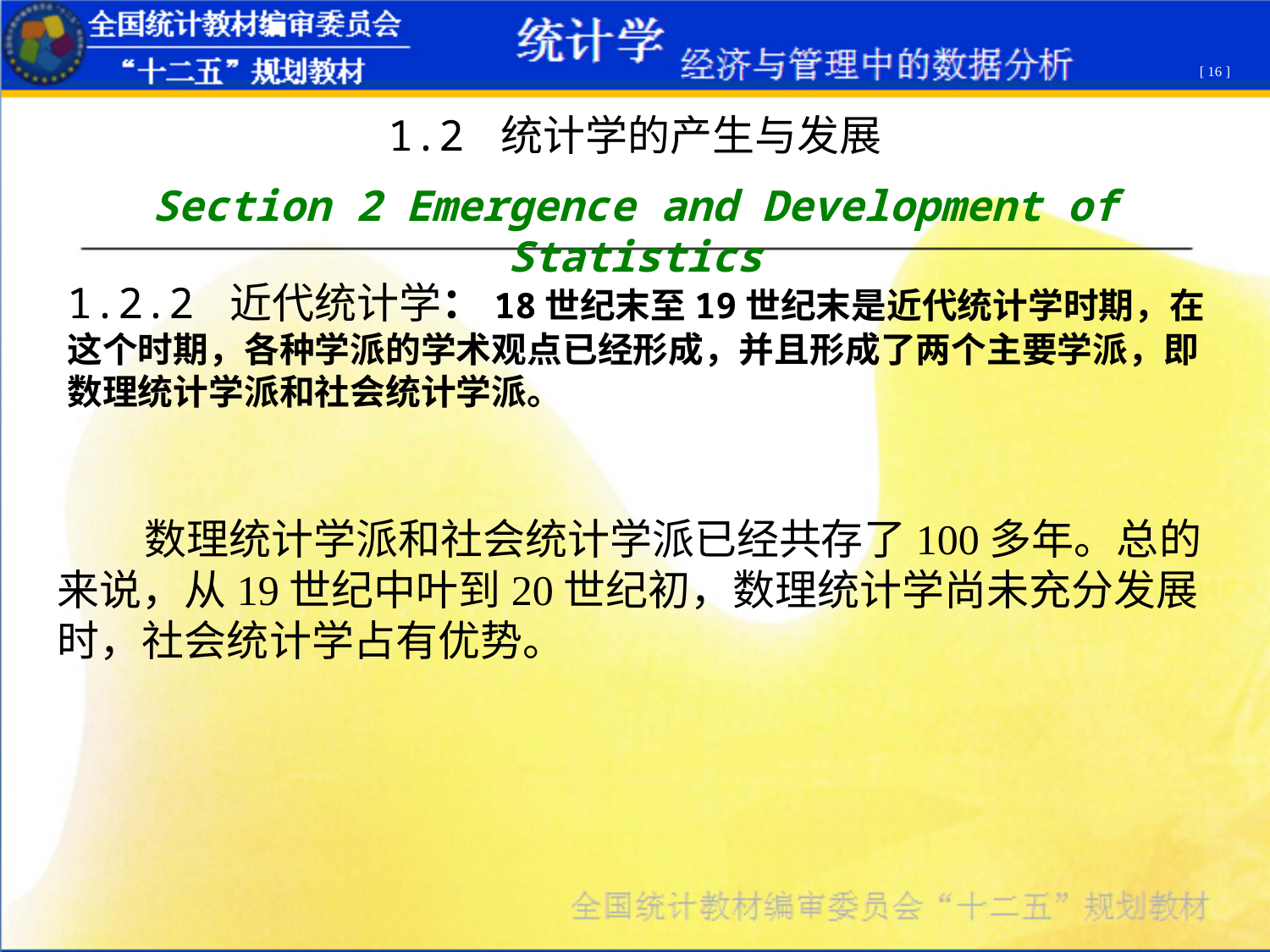

[ 16 ]
1.2 统计学的产生与发展
Section 2 Emergence and Development of Statistics
1.2.2 近代统计学：18世纪末至19世纪末是近代统计学时期，在这个时期，各种学派的学术观点已经形成，并且形成了两个主要学派，即数理统计学派和社会统计学派。
        数理统计学派和社会统计学派已经共存了100多年。总的来说，从19世纪中叶到20世纪初，数理统计学尚未充分发展时，社会统计学占有优势。